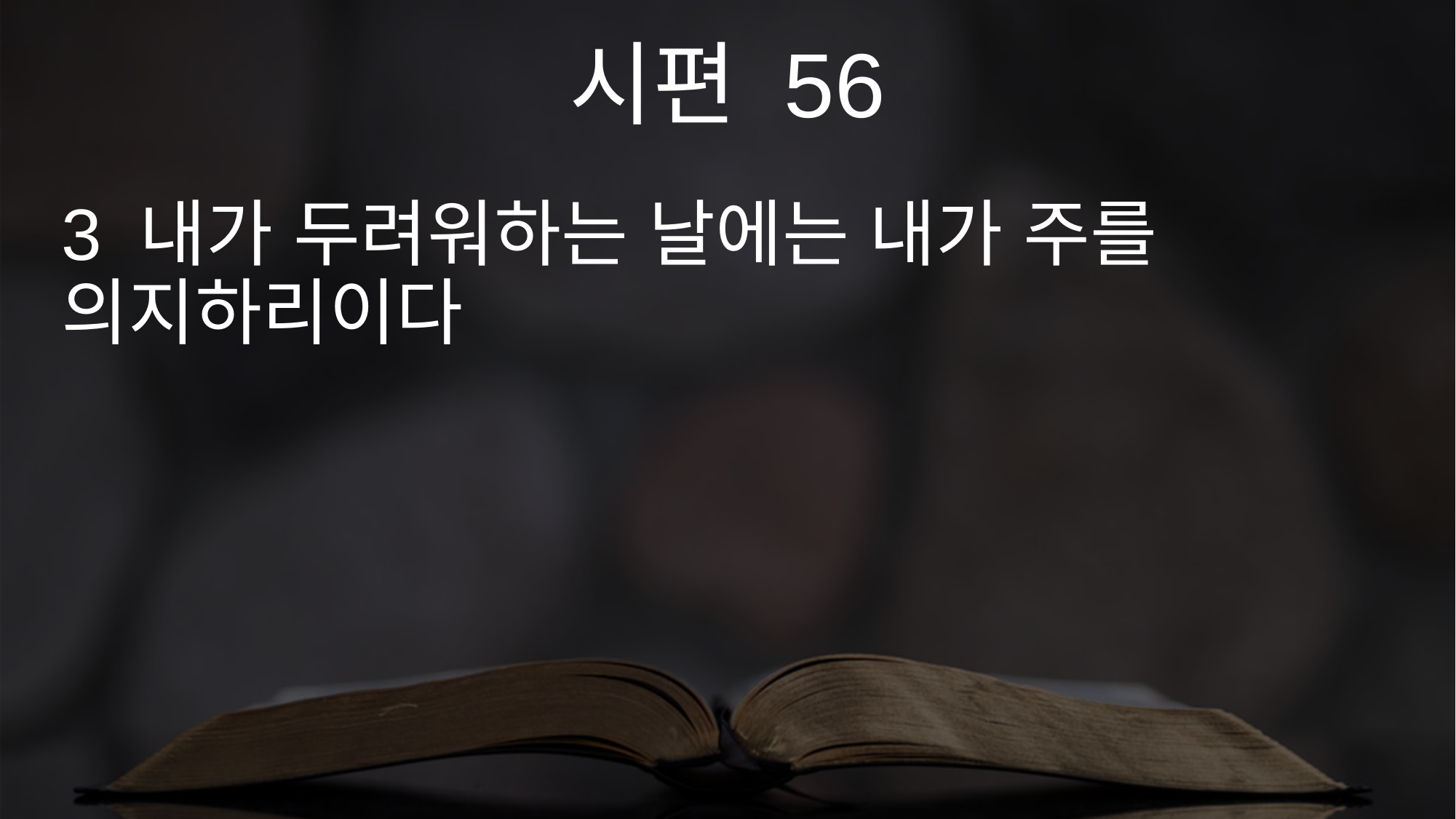

시편 56
3 내가 두려워하는 날에는 내가 주를 의지하리이다